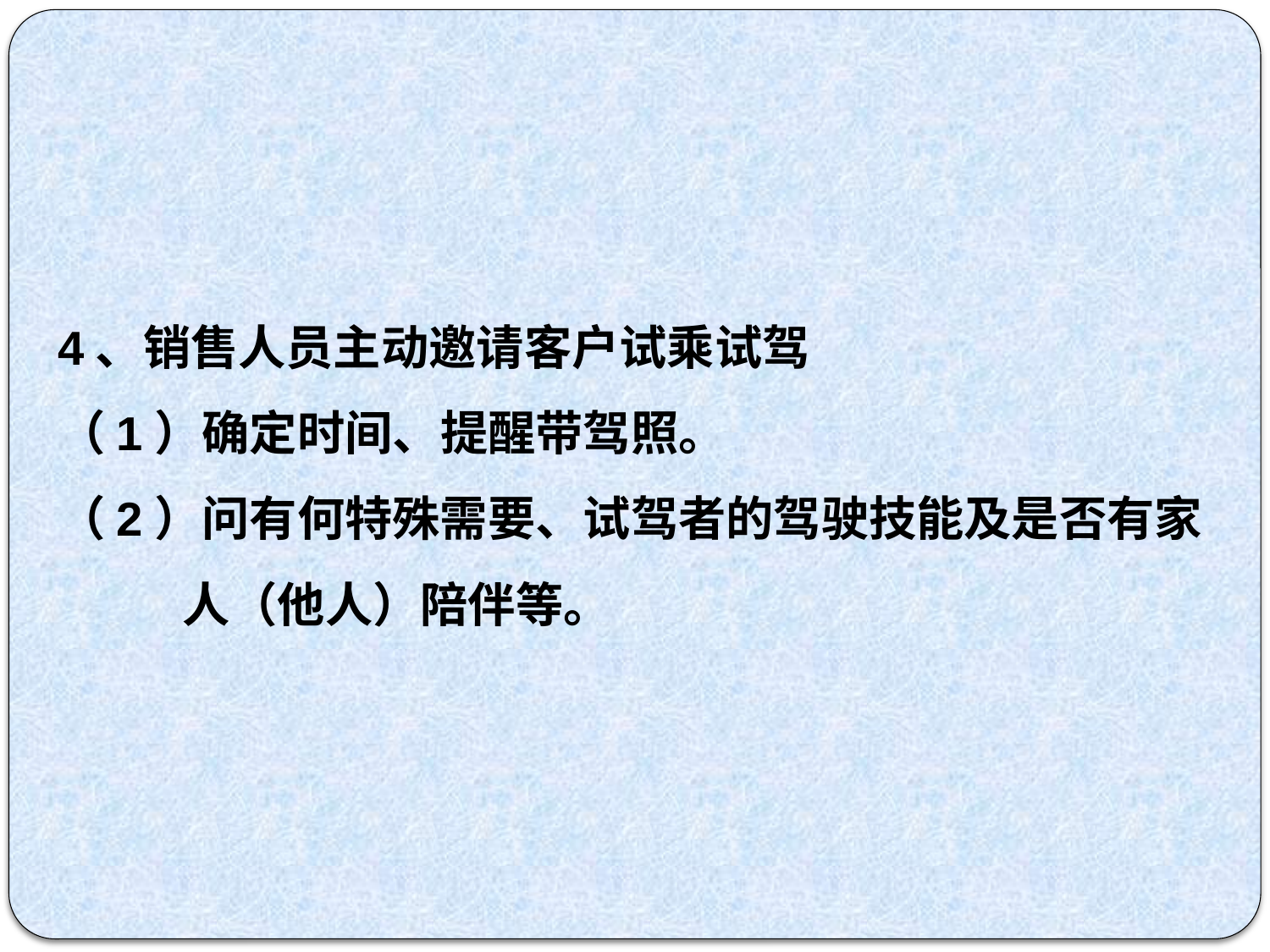

4、销售人员主动邀请客户试乘试驾
（1）确定时间、提醒带驾照。
（2）问有何特殊需要、试驾者的驾驶技能及是否有家人（他人）陪伴等。